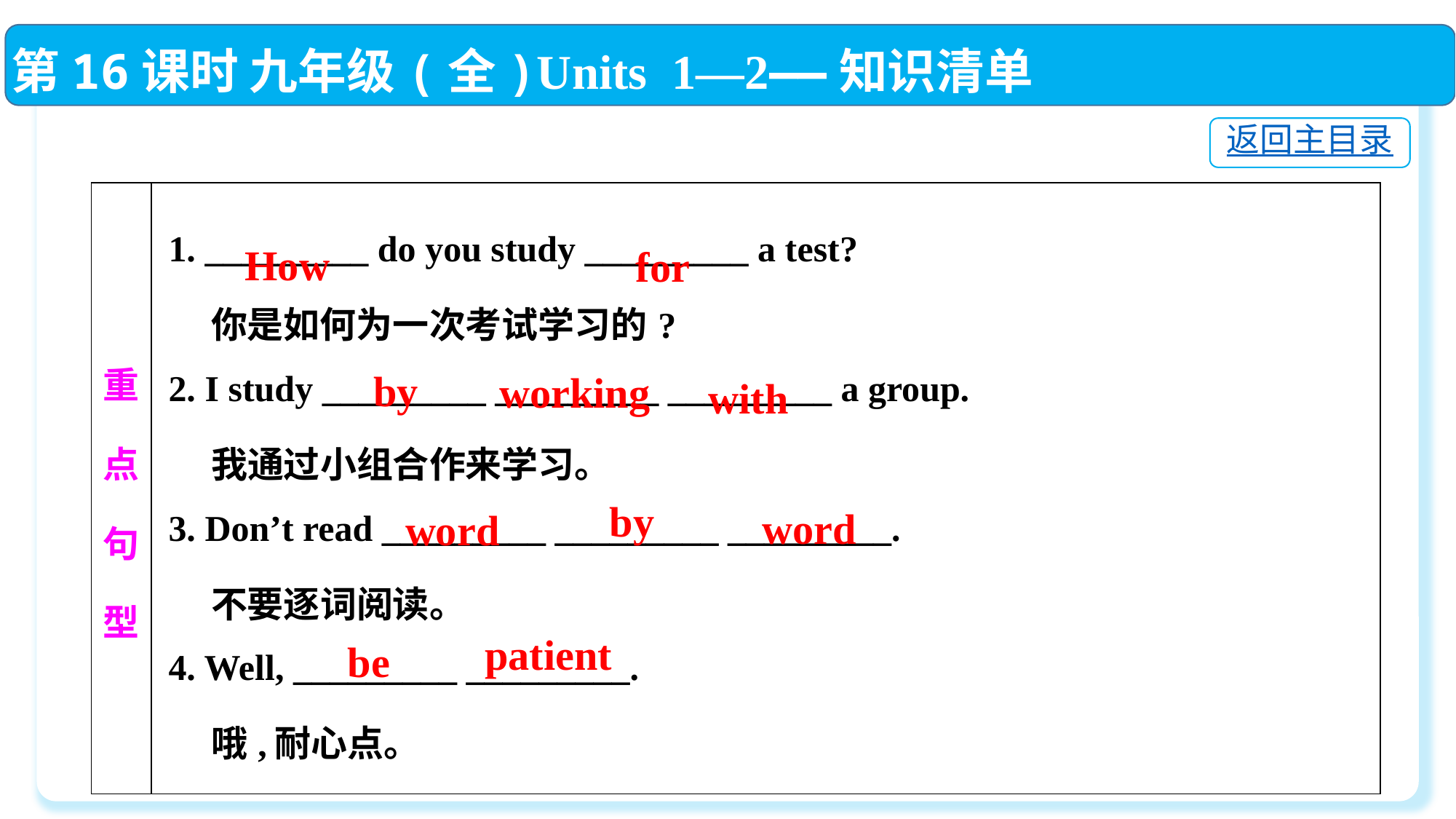

第16课时 九年级(全)Units  1—2——知识清单

返回主目录
| 重点 句型 | 1. \_\_\_\_\_\_\_\_\_ do you study \_\_\_\_\_\_\_\_\_ a test? 你是如何为一次考试学习的? 2. I study \_\_\_\_\_\_\_\_\_ \_\_\_\_\_\_\_\_\_ \_\_\_\_\_\_\_\_\_ a group. 我通过小组合作来学习。 3. Don’t read \_\_\_\_\_\_\_\_\_ \_\_\_\_\_\_\_\_\_ \_\_\_\_\_\_\_\_\_. 不要逐词阅读。 4. Well, \_\_\_\_\_\_\_\_\_ \_\_\_\_\_\_\_\_\_. 哦,耐心点。 |
| --- | --- |
How
for
by
working
with
by
word
word
patient
be